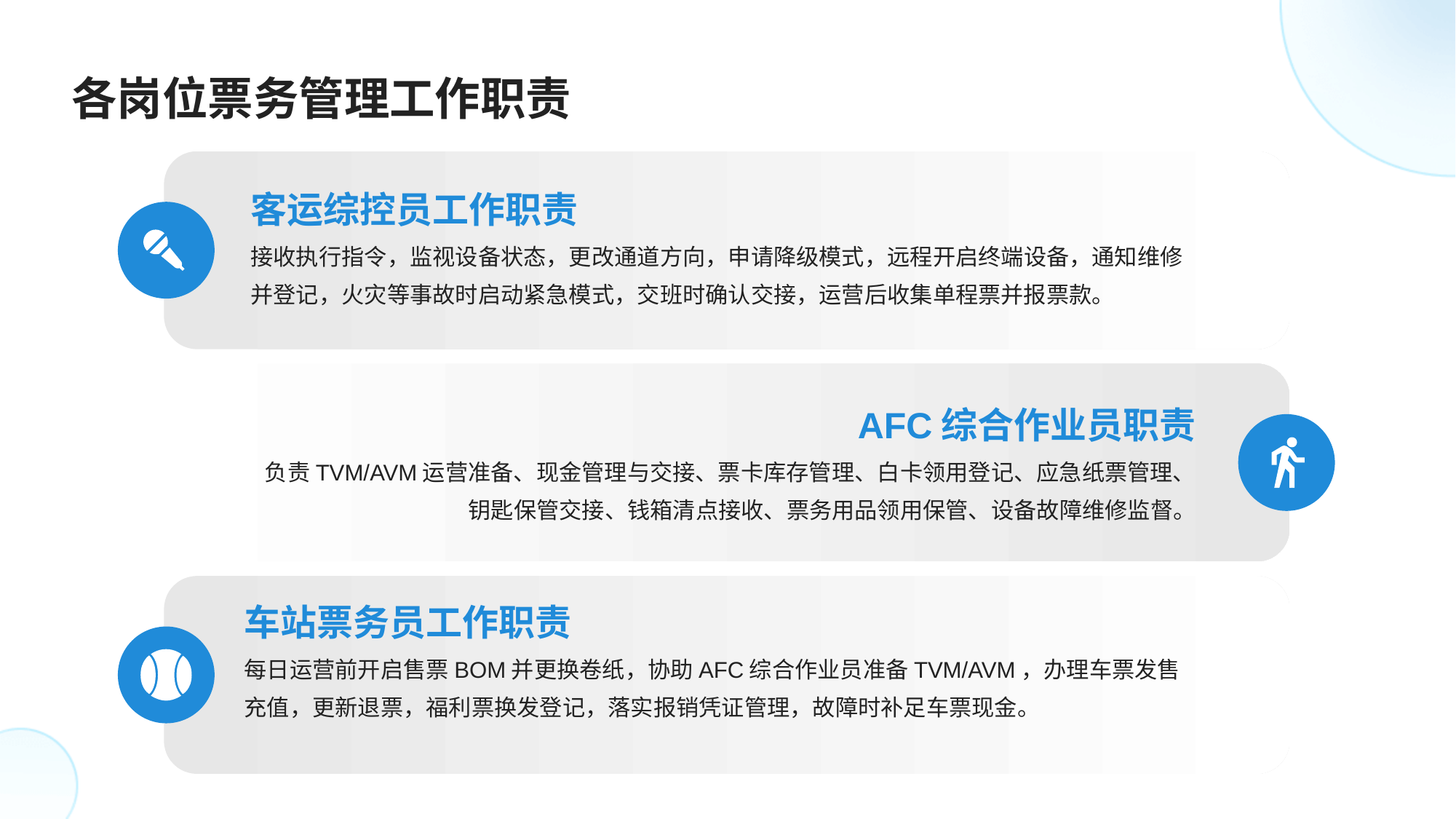

各岗位票务管理工作职责

客运综控员工作职责

接收执行指令，监视设备状态，更改通道方向，申请降级模式，远程开启终端设备，通知维修并登记，火灾等事故时启动紧急模式，交班时确认交接，运营后收集单程票并报票款。

AFC综合作业员职责

负责TVM/AVM运营准备、现金管理与交接、票卡库存管理、白卡领用登记、应急纸票管理、钥匙保管交接、钱箱清点接收、票务用品领用保管、设备故障维修监督。

车站票务员工作职责

每日运营前开启售票BOM并更换卷纸，协助AFC综合作业员准备TVM/AVM，办理车票发售充值，更新退票，福利票换发登记，落实报销凭证管理，故障时补足车票现金。